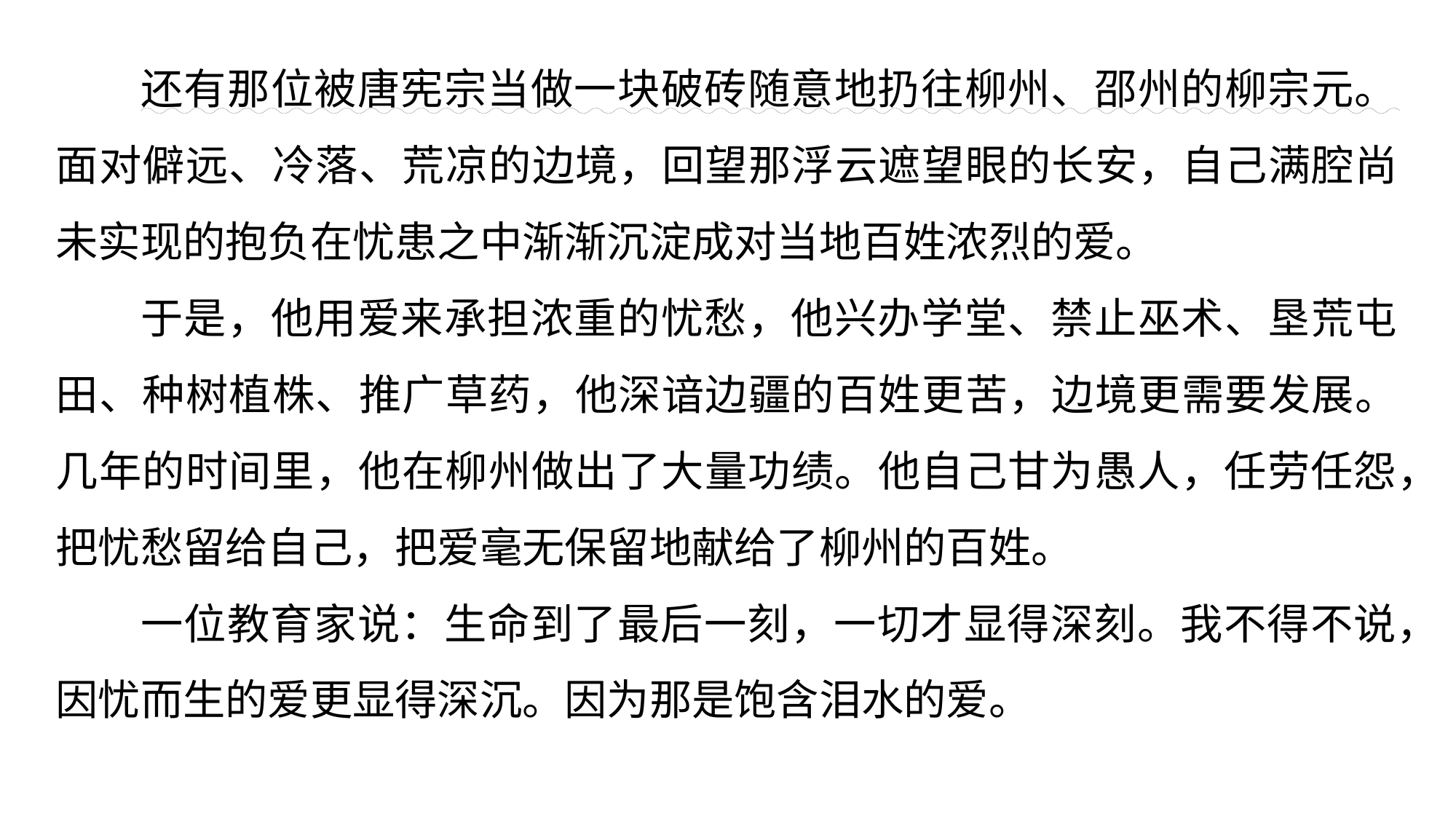

还有那位被唐宪宗当做一块破砖随意地扔往柳州、邵州的柳宗元。面对僻远、冷落、荒凉的边境，回望那浮云遮望眼的长安，自己满腔尚未实现的抱负在忧患之中渐渐沉淀成对当地百姓浓烈的爱。
于是，他用爱来承担浓重的忧愁，他兴办学堂、禁止巫术、垦荒屯田、种树植株、推广草药，他深谙边疆的百姓更苦，边境更需要发展。几年的时间里，他在柳州做出了大量功绩。他自己甘为愚人，任劳任怨，把忧愁留给自己，把爱毫无保留地献给了柳州的百姓。
一位教育家说：生命到了最后一刻，一切才显得深刻。我不得不说，因忧而生的爱更显得深沉。因为那是饱含泪水的爱。